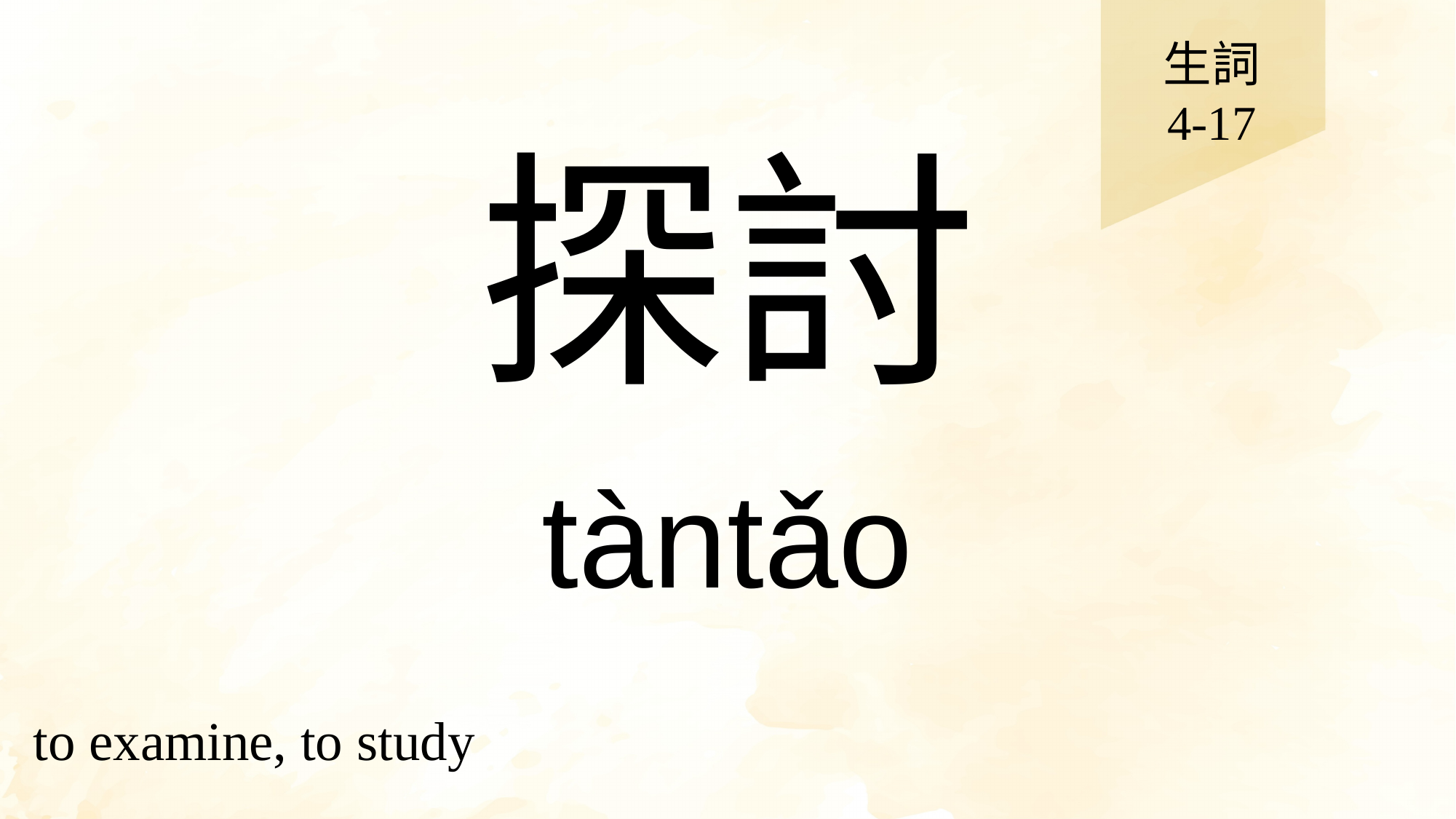

生詞
4-17
# 探討
tàntǎo
to examine, to study